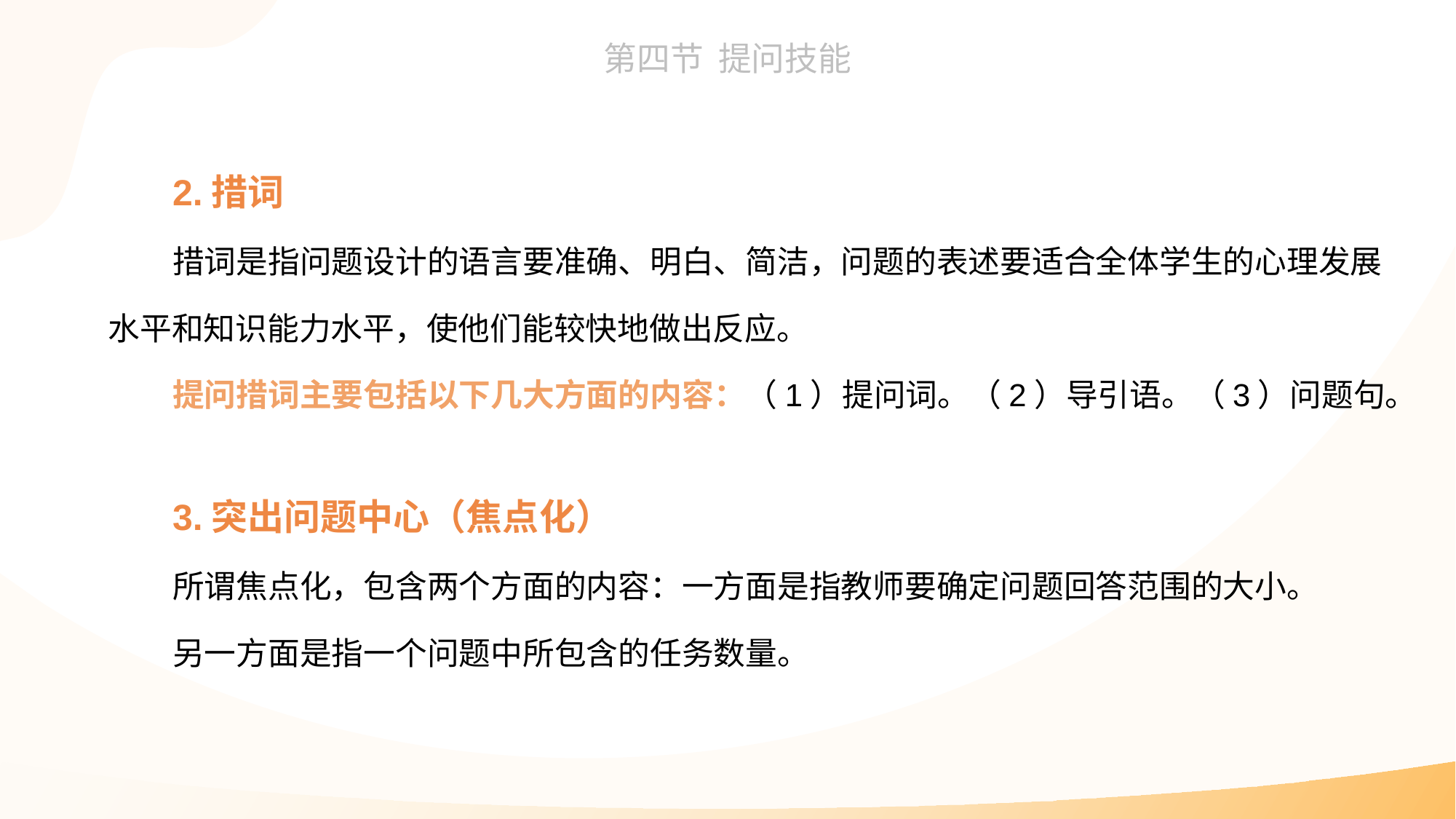

2.措词
措词是指问题设计的语言要准确、明白、简洁，问题的表述要适合全体学生的心理发展水平和知识能力水平，使他们能较快地做出反应。
提问措词主要包括以下几大方面的内容：（1）提问词。（2）导引语。（3）问题句。

3.突出问题中心（焦点化）
所谓焦点化，包含两个方面的内容：一方面是指教师要确定问题回答范围的大小。
另一方面是指一个问题中所包含的任务数量。